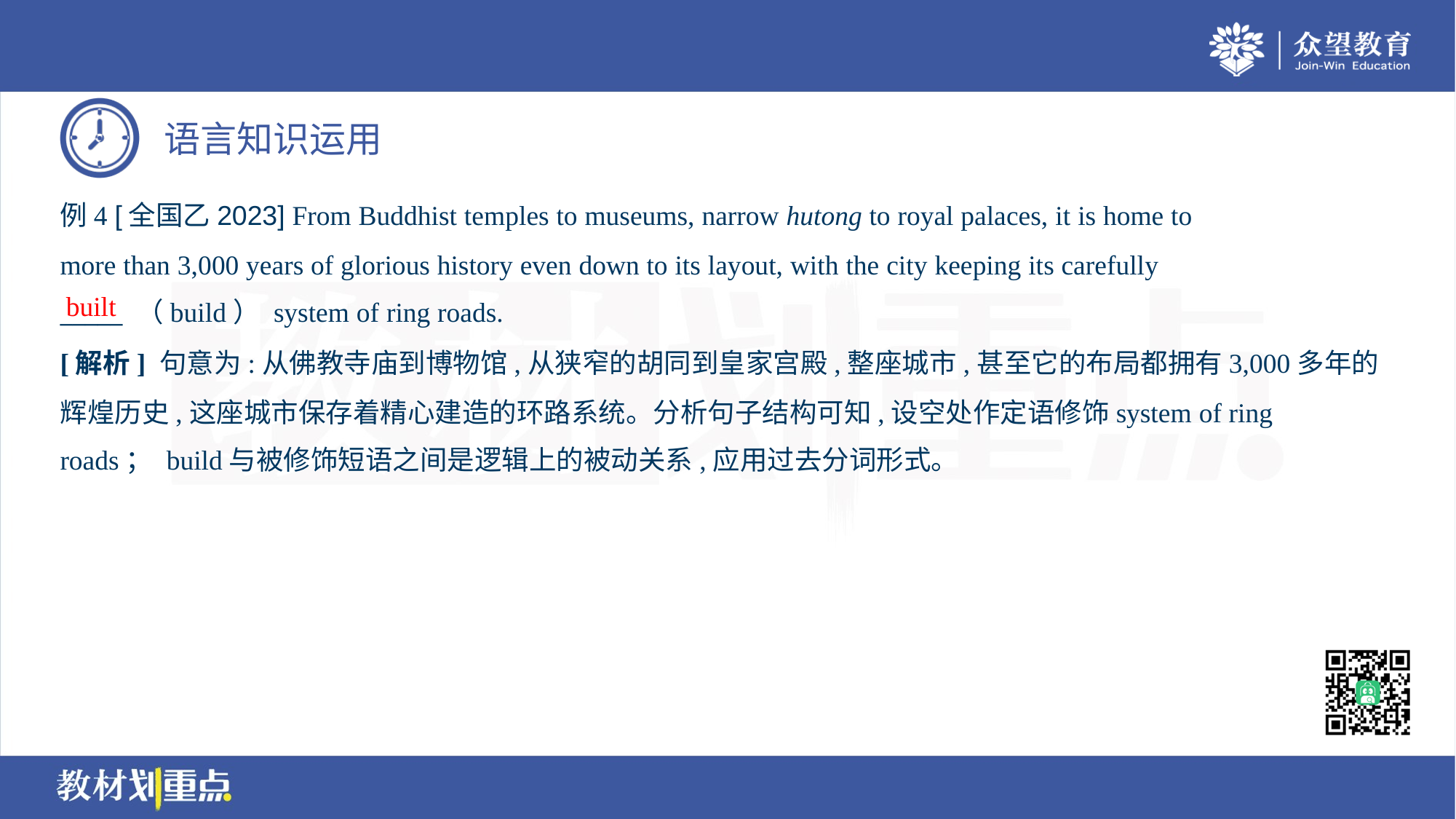

例4 [全国乙2023] From Buddhist temples to museums, narrow hutong to royal palaces, it is home to
more than 3,000 years of glorious history even down to its layout, with the city keeping its carefully
_____ （build） system of ring roads.
built
[解析] 句意为:从佛教寺庙到博物馆,从狭窄的胡同到皇家宫殿,整座城市,甚至它的布局都拥有3,000多年的
辉煌历史,这座城市保存着精心建造的环路系统。分析句子结构可知,设空处作定语修饰system of ring
roads； build与被修饰短语之间是逻辑上的被动关系,应用过去分词形式。